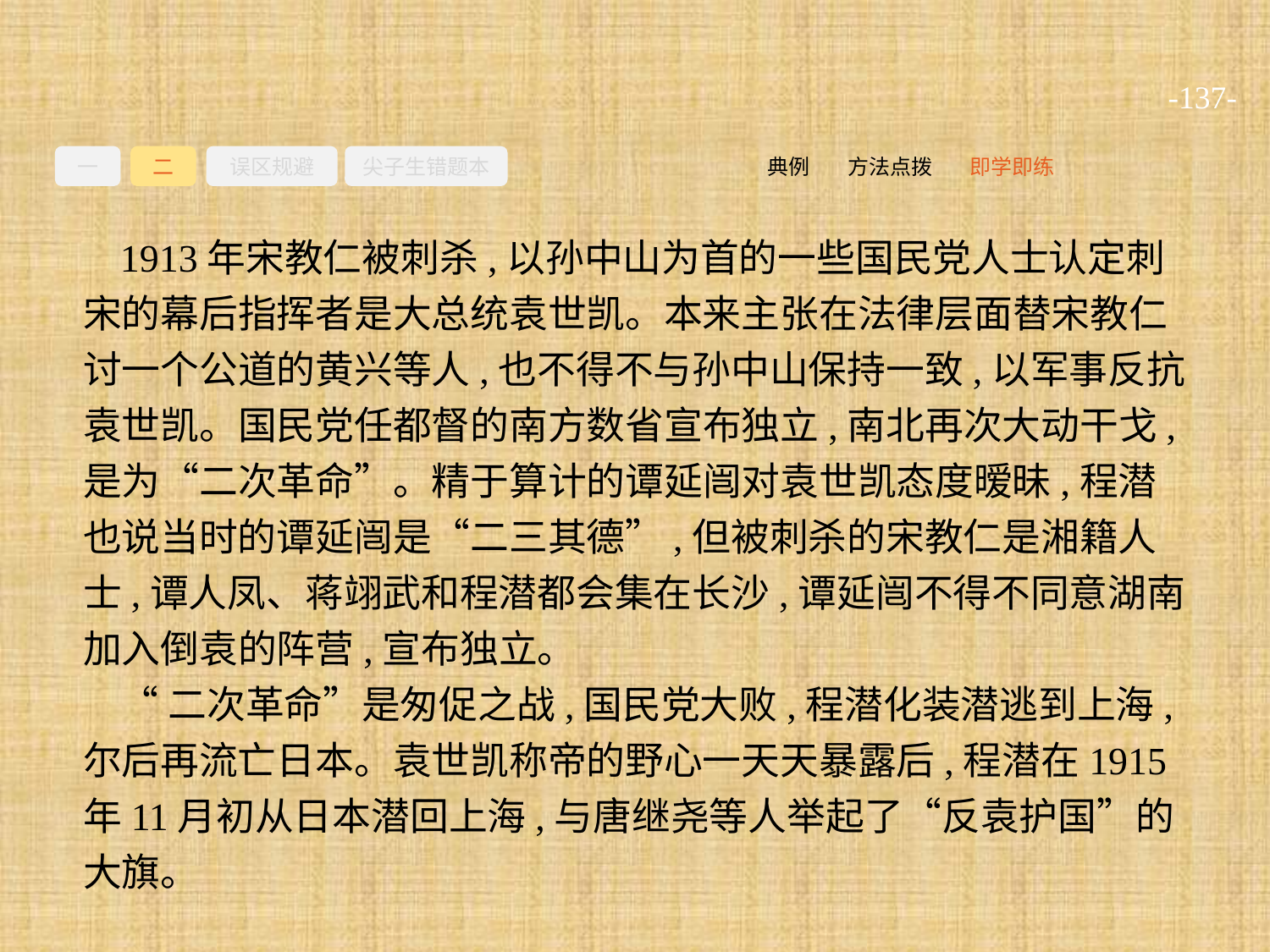

-137-
一
二
误区规避
尖子生错题本
即学即练
方法点拨
典例
1913年宋教仁被刺杀,以孙中山为首的一些国民党人士认定刺宋的幕后指挥者是大总统袁世凯。本来主张在法律层面替宋教仁讨一个公道的黄兴等人,也不得不与孙中山保持一致,以军事反抗袁世凯。国民党任都督的南方数省宣布独立,南北再次大动干戈,是为“二次革命”。精于算计的谭延闿对袁世凯态度暧昧,程潜也说当时的谭延闿是“二三其德”,但被刺杀的宋教仁是湘籍人士,谭人凤、蒋翊武和程潜都会集在长沙,谭延闿不得不同意湖南加入倒袁的阵营,宣布独立。
“二次革命”是匆促之战,国民党大败,程潜化装潜逃到上海,尔后再流亡日本。袁世凯称帝的野心一天天暴露后,程潜在1915年11月初从日本潜回上海,与唐继尧等人举起了“反袁护国”的大旗。